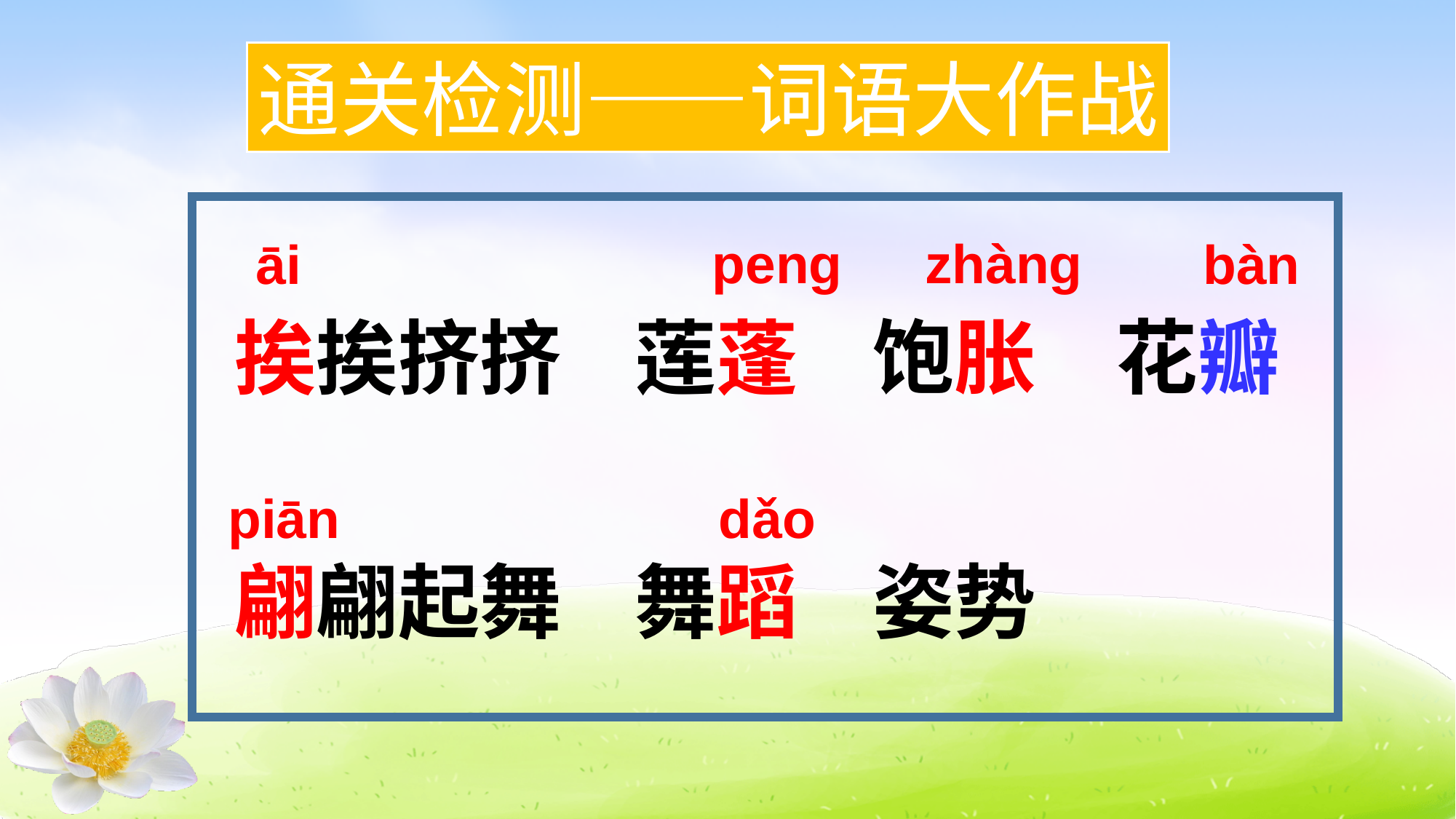

通关检测——词语大作战

peng
zhàng
āi
bàn
饱胀
花瓣
挨挨挤挤
莲蓬
piān
dǎo
翩翩起舞
舞蹈
姿势